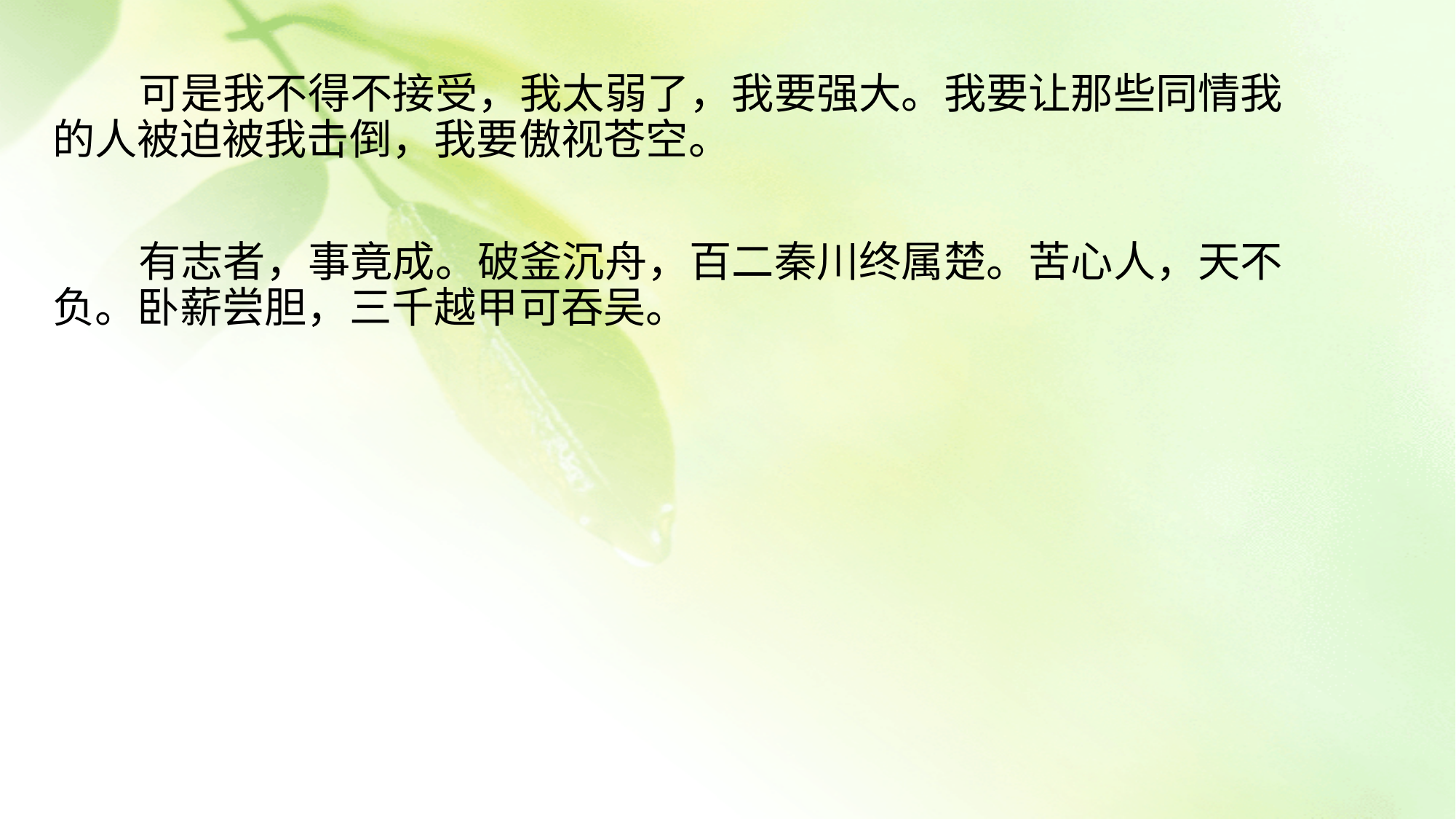

可是我不得不接受，我太弱了，我要强大。我要让那些同情我的人被迫被我击倒，我要傲视苍空。

        有志者，事竟成。破釜沉舟，百二秦川终属楚。苦心人，天不负。卧薪尝胆，三千越甲可吞吴。